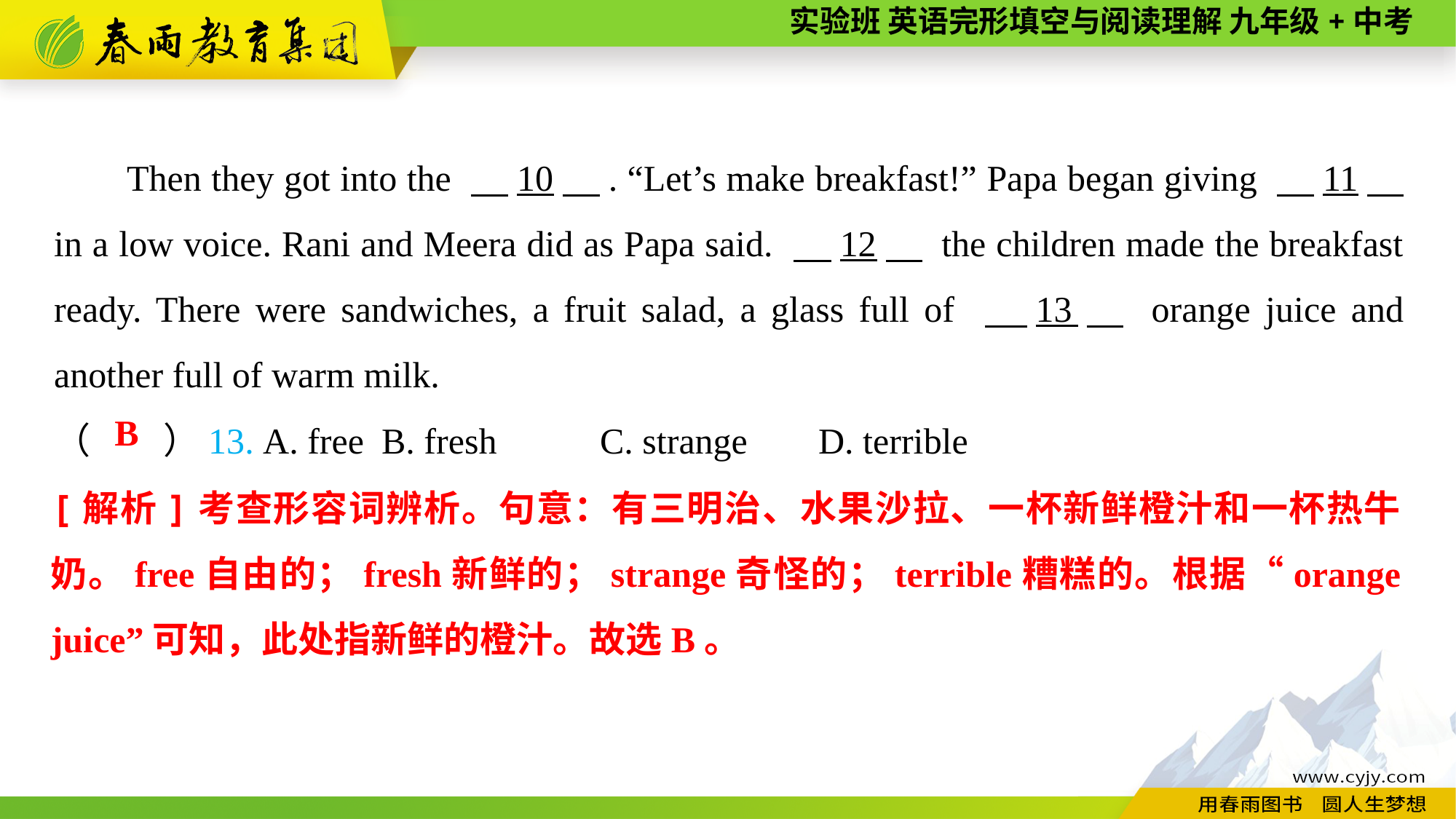

Then they got into the 　10　. “Let’s make breakfast!” Papa began giving 　11　 in a low voice. Rani and Meera did as Papa said. 　12　 the children made the breakfast ready. There were sandwiches, a fruit salad, a glass full of 　13　 orange juice and another full of warm milk.
（　　）13. A. free	B. fresh	C. strange	D. terrible
B
[解析]考查形容词辨析。句意：有三明治、水果沙拉、一杯新鲜橙汁和一杯热牛奶。free自由的；fresh新鲜的；strange奇怪的；terrible糟糕的。根据“orange juice”可知，此处指新鲜的橙汁。故选B。